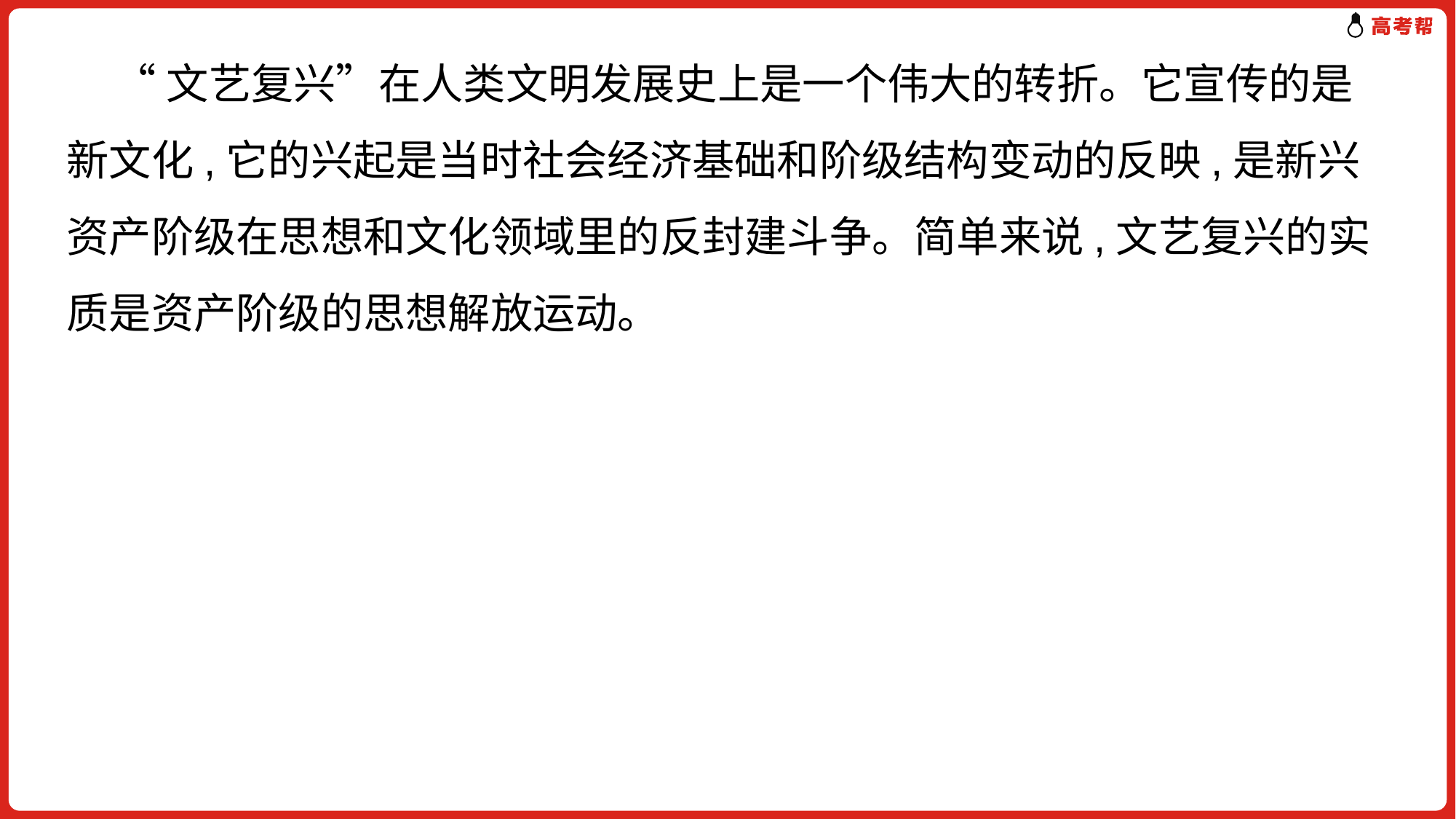

“文艺复兴”在人类文明发展史上是一个伟大的转折。它宣传的是新文化,它的兴起是当时社会经济基础和阶级结构变动的反映,是新兴资产阶级在思想和文化领域里的反封建斗争。简单来说,文艺复兴的实质是资产阶级的思想解放运动。